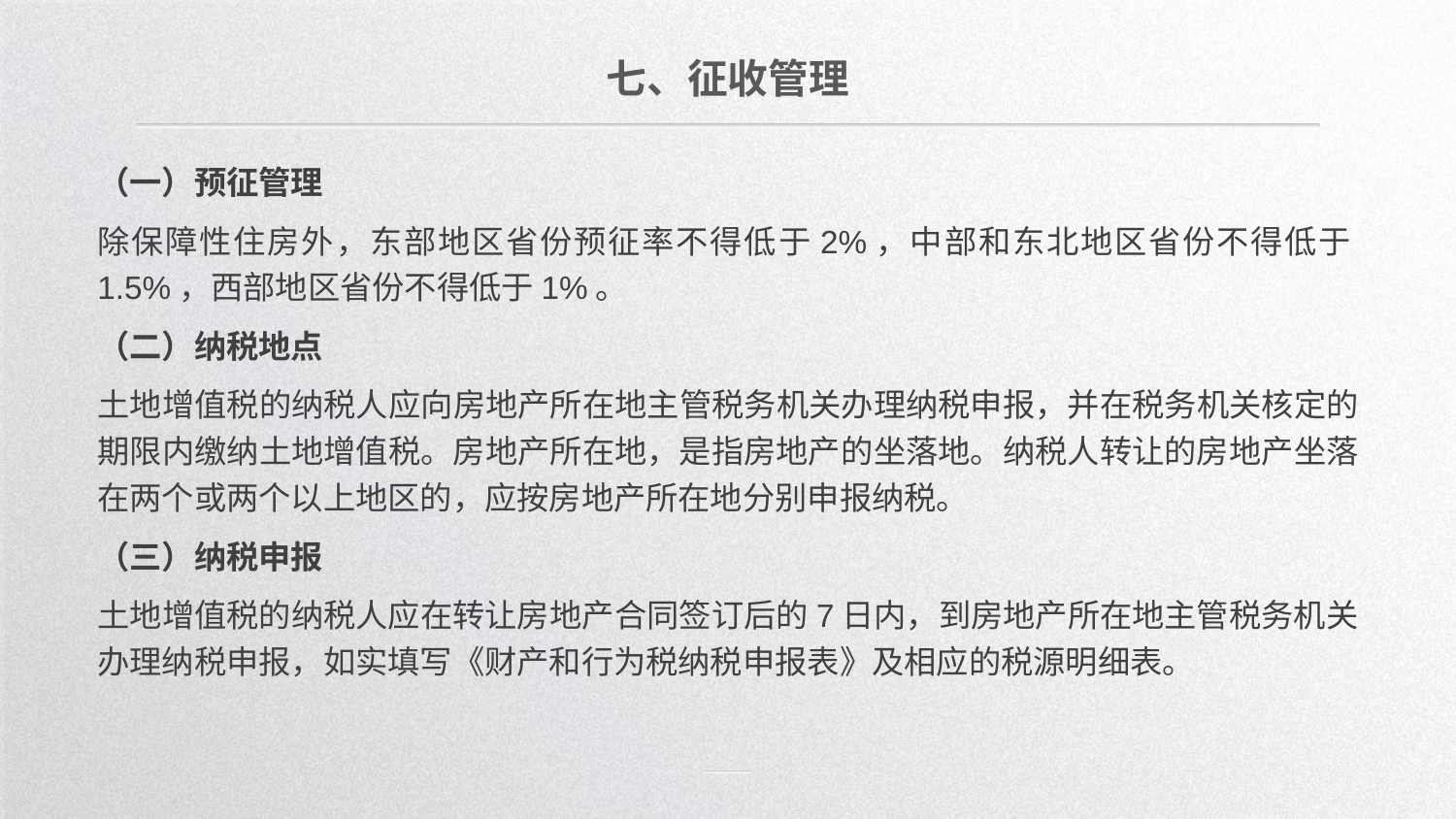

七、征收管理
（一）预征管理
除保障性住房外，东部地区省份预征率不得低于2%，中部和东北地区省份不得低于1.5%，西部地区省份不得低于1%。
（二）纳税地点
土地增值税的纳税人应向房地产所在地主管税务机关办理纳税申报，并在税务机关核定的期限内缴纳土地增值税。房地产所在地，是指房地产的坐落地。纳税人转让的房地产坐落在两个或两个以上地区的，应按房地产所在地分别申报纳税。
（三）纳税申报
土地增值税的纳税人应在转让房地产合同签订后的7日内，到房地产所在地主管税务机关办理纳税申报，如实填写《财产和行为税纳税申报表》及相应的税源明细表。